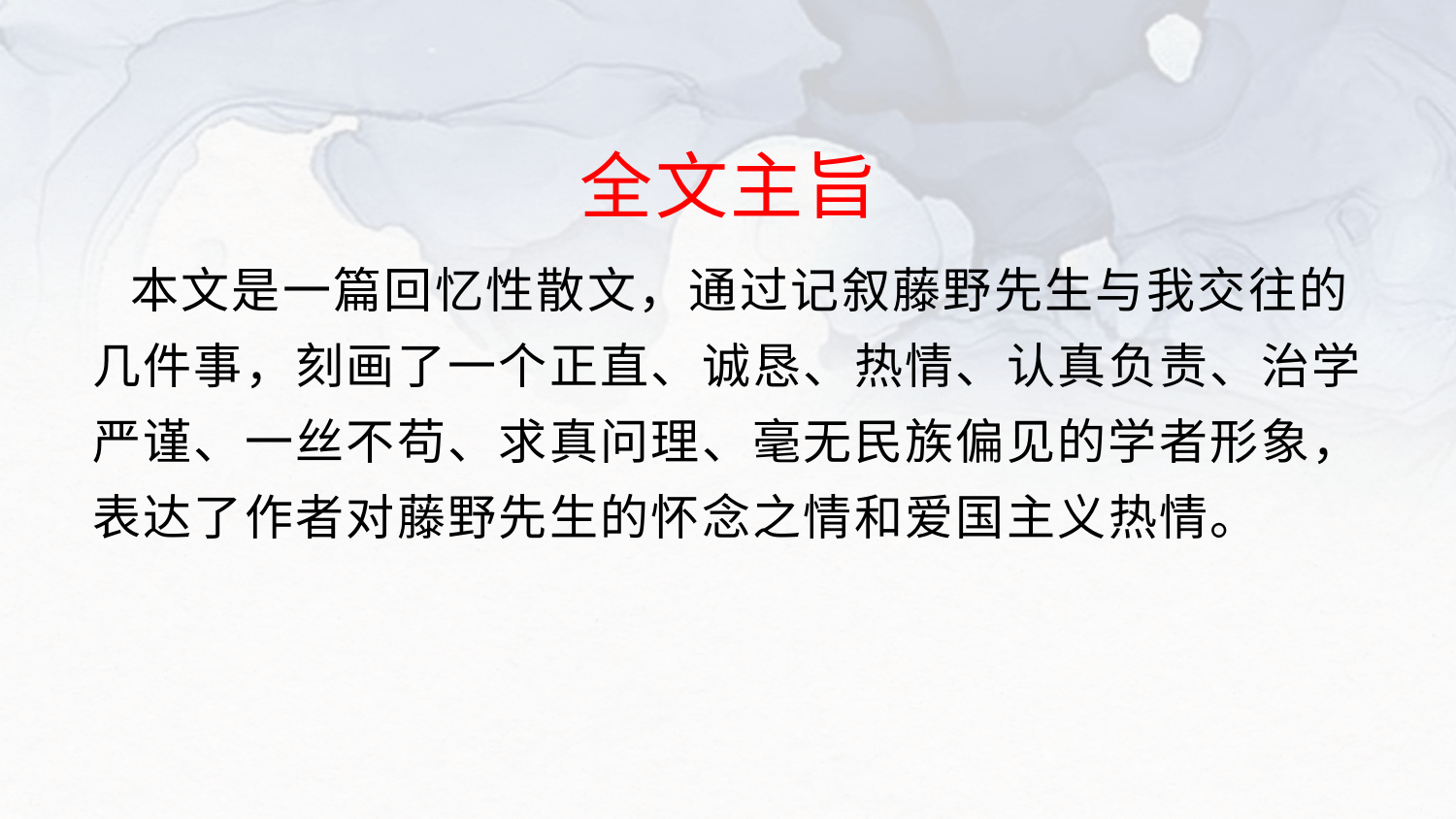

全文主旨
  本文是一篇回忆性散文，通过记叙藤野先生与我交往的几件事，刻画了一个正直、诚恳、热情、认真负责、治学严谨、一丝不苟、求真问理、毫无民族偏见的学者形象，表达了作者对藤野先生的怀念之情和爱国主义热情。